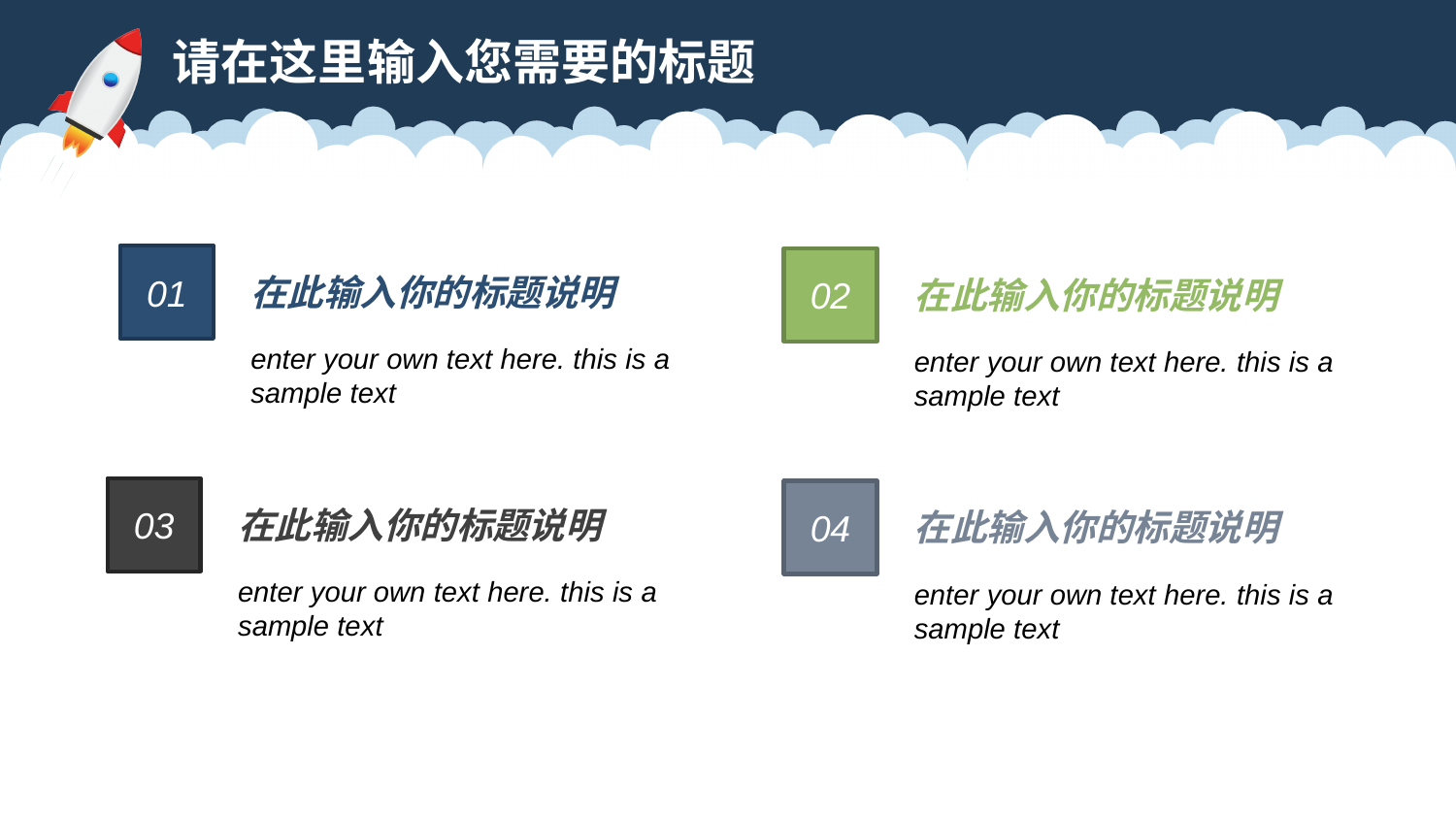

请在这里输入您需要的标题
01
在此输入你的标题说明
enter your own text here. this is a sample text
02
在此输入你的标题说明
enter your own text here. this is a sample text
03
在此输入你的标题说明
enter your own text here. this is a sample text
04
在此输入你的标题说明
enter your own text here. this is a sample text